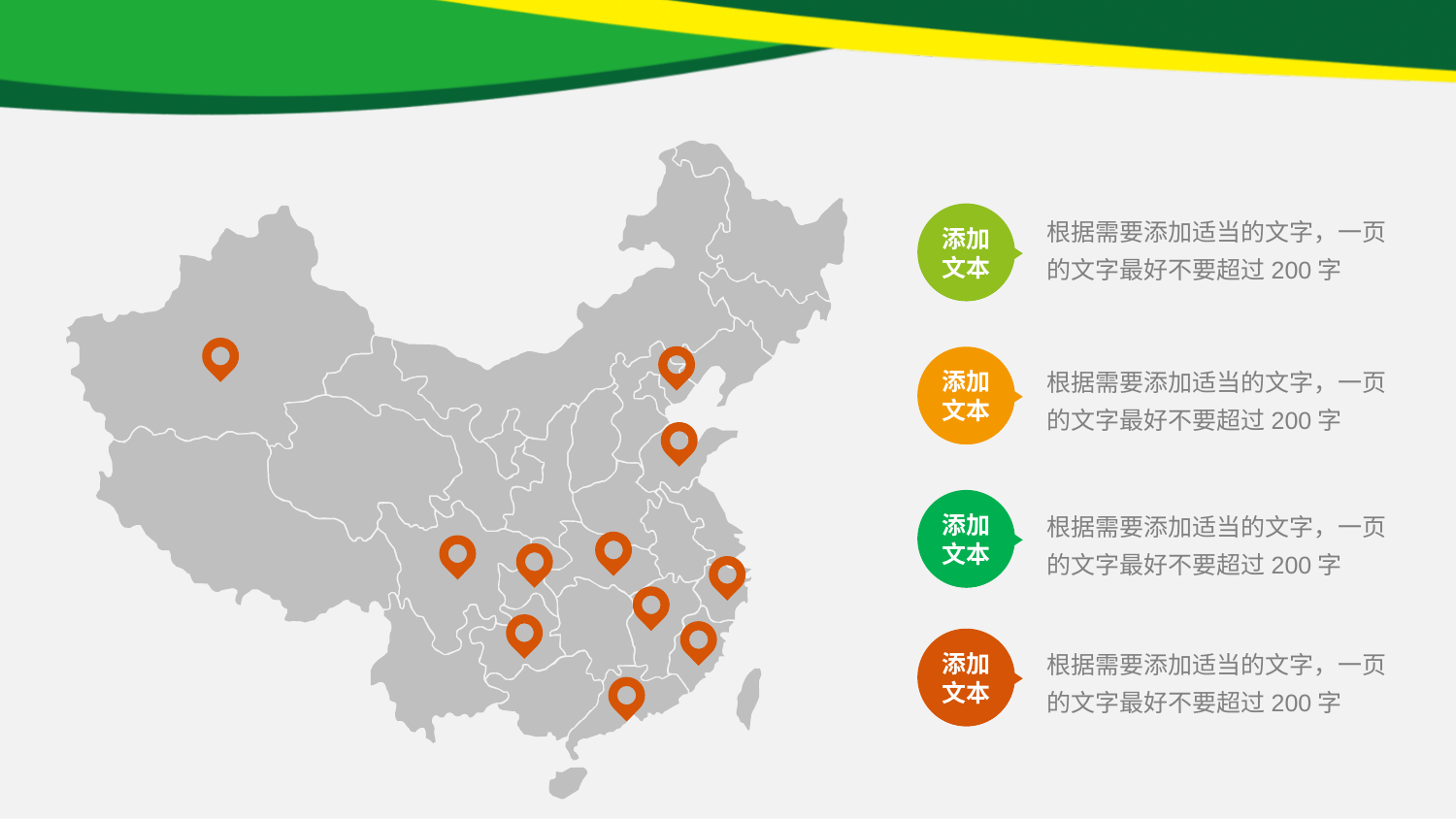

#

根据需要添加适当的文字，一页的文字最好不要超过200字

添加文本

添加文本
根据需要添加适当的文字，一页的文字最好不要超过200字

添加文本
根据需要添加适当的文字，一页的文字最好不要超过200字

添加文本
根据需要添加适当的文字，一页的文字最好不要超过200字